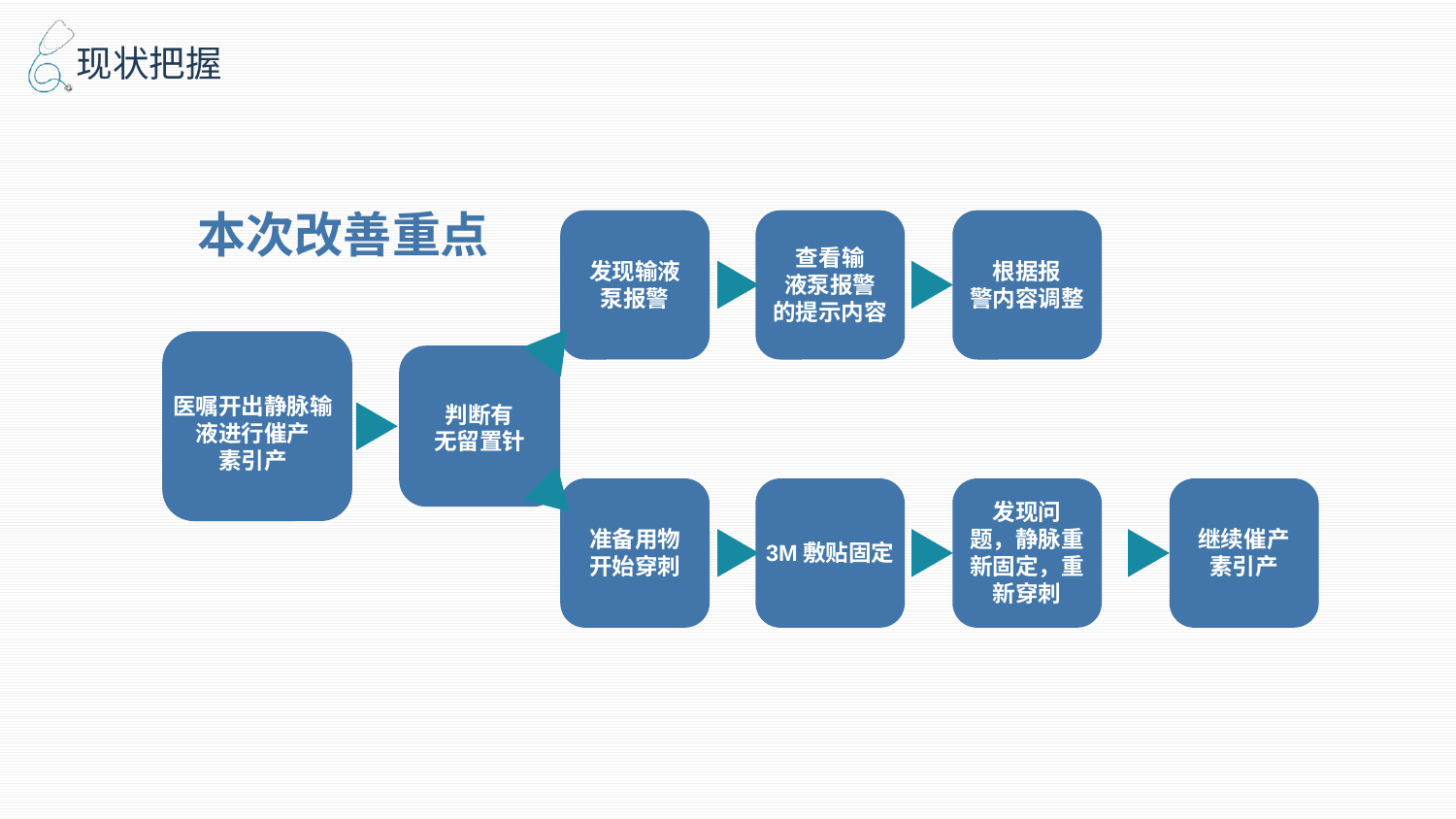

本次改善重点

查看输
液泵报警
的提示内容
发现输液
泵报警
根据报
警内容调整

医嘱开出静脉输
液进行催产
素引产
判断有
无留置针

发现问
题，静脉重
新固定，重
新穿刺
准备用物
开始穿刺
继续催产
素引产
3M敷贴固定